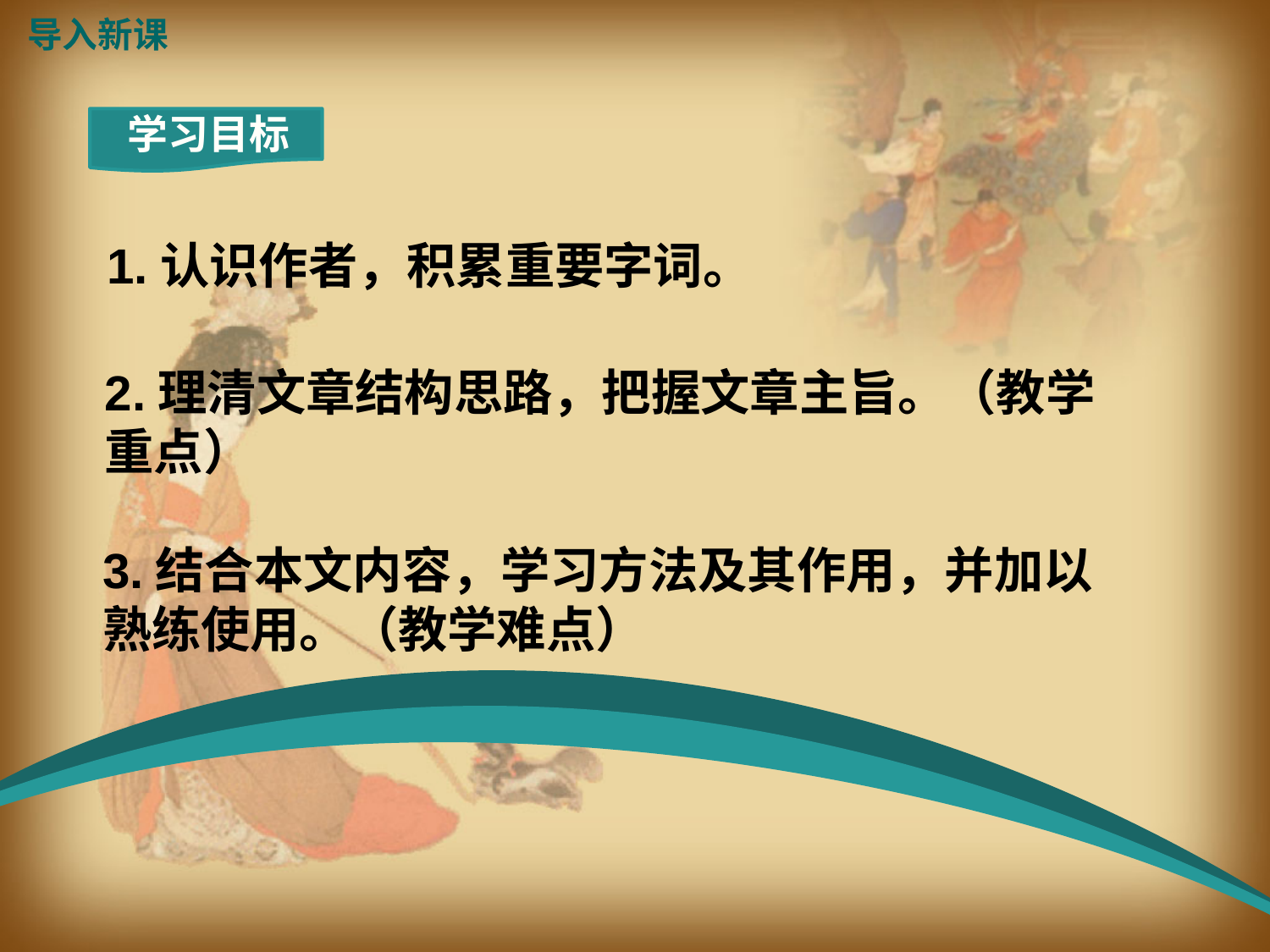

导入新课
学习目标

1.认识作者，积累重要字词。
2.理清文章结构思路，把握文章主旨。（教学重点）
3.结合本文内容，学习方法及其作用，并加以熟练使用。（教学难点）